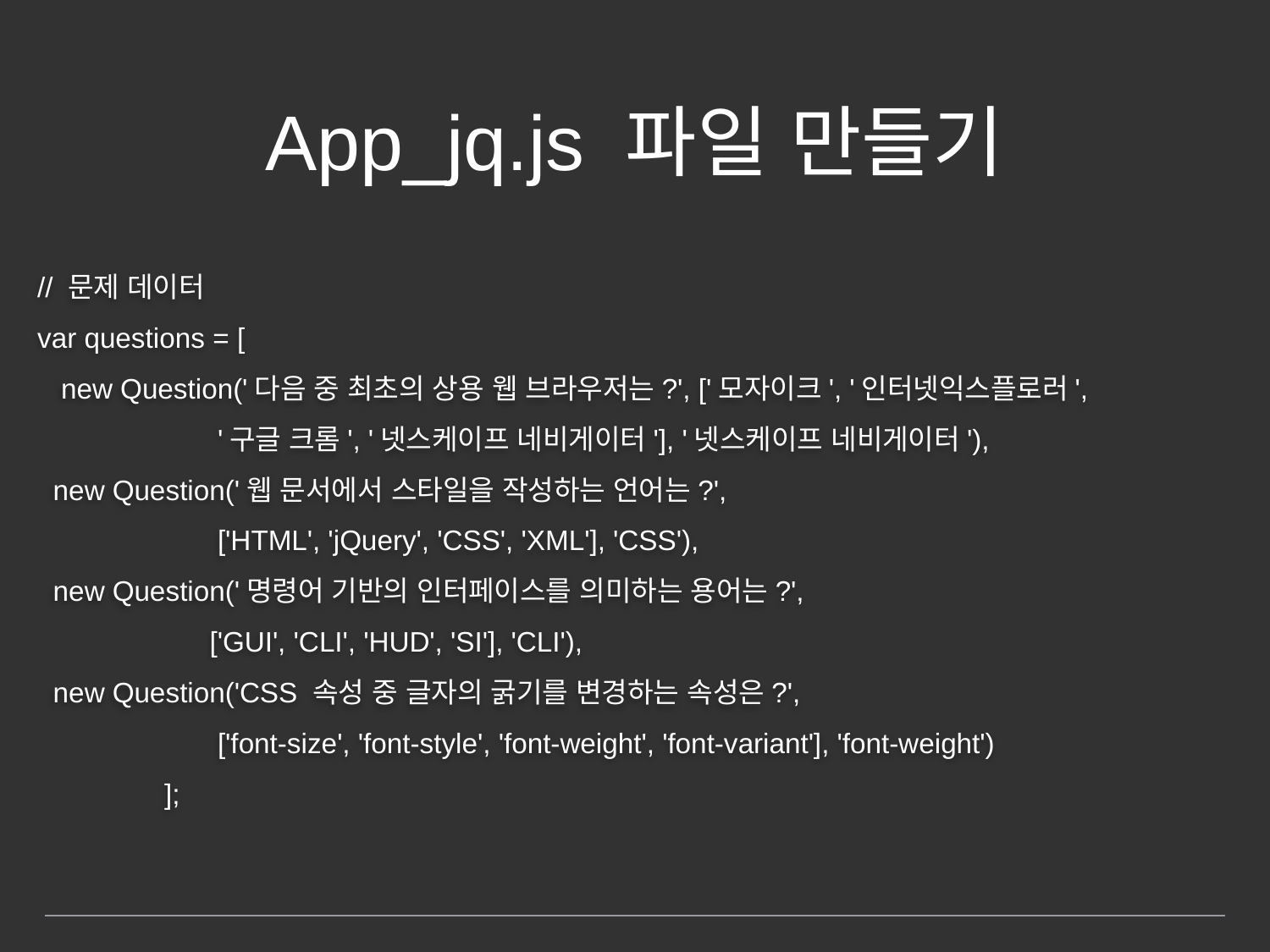

# App_jq.js 파일 만들기
// 문제 데이터
var questions = [
   new Question('다음 중 최초의 상용 웹 브라우저는?', ['모자이크', '인터넷익스플로러',
                       '구글 크롬', '넷스케이프 네비게이터'], '넷스케이프 네비게이터'),
  new Question('웹 문서에서 스타일을 작성하는 언어는?',
                       ['HTML', 'jQuery', 'CSS', 'XML'], 'CSS'),
  new Question('명령어 기반의 인터페이스를 의미하는 용어는?',
                      ['GUI', 'CLI', 'HUD', 'SI'], 'CLI'),
  new Question('CSS 속성 중 글자의 굵기를 변경하는 속성은?',
                       ['font-size', 'font-style', 'font-weight', 'font-variant'], 'font-weight')
	];